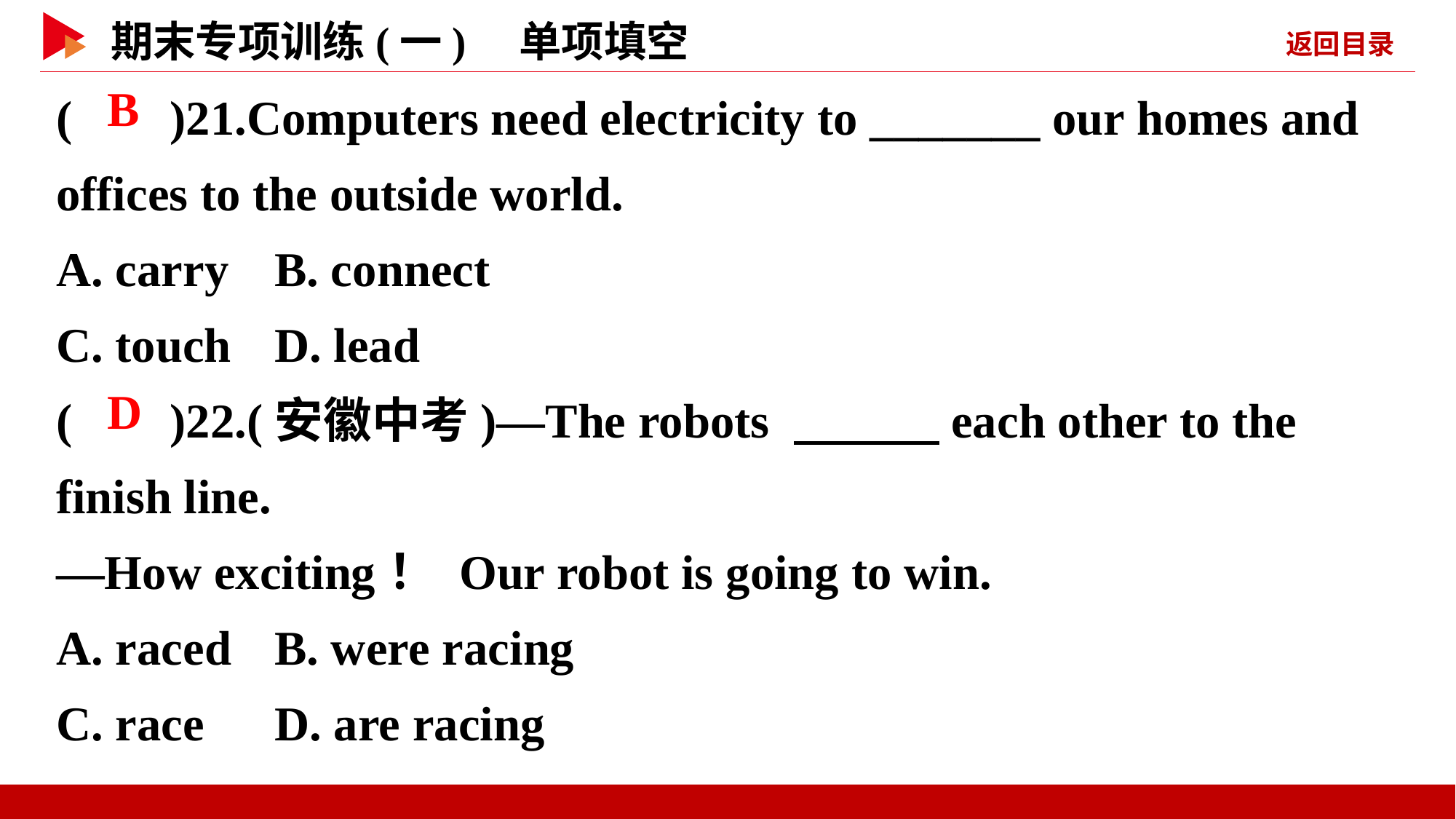

(        )21.Computers need electricity to _______ our homes and offices to the outside world.
A. carry	B. connect
C. touch	D. lead
(        )22.(安徽中考)—The robots 　　　each other to the finish line.
—How exciting！ Our robot is going to win.
A. raced	B. were racing
C. race	D. are racing
   B
   D